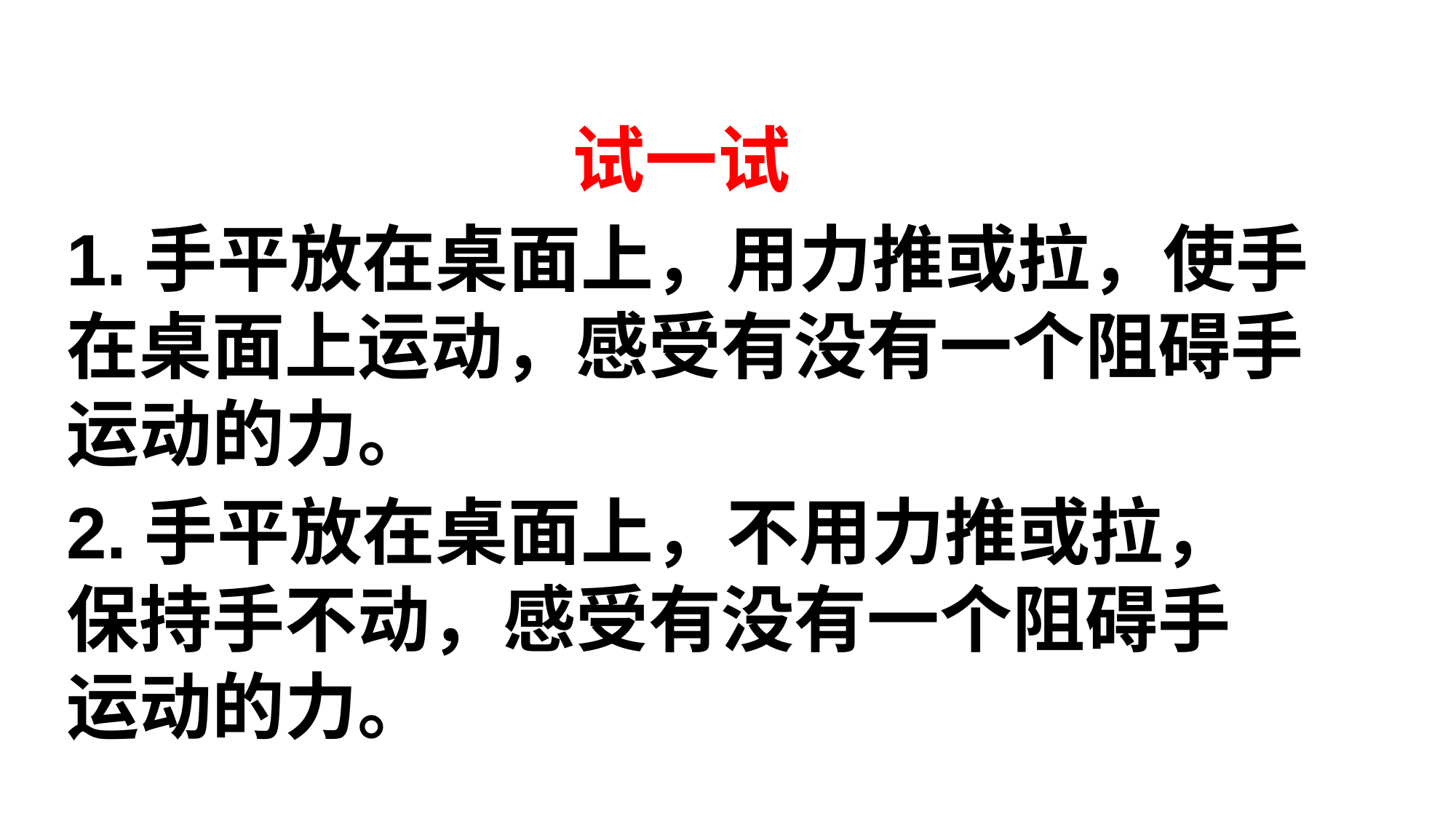

试一试
1.手平放在桌面上，用力推或拉，使手在桌面上运动，感受有没有一个阻碍手运动的力。
2.手平放在桌面上，不用力推或拉，保持手不动，感受有没有一个阻碍手运动的力。